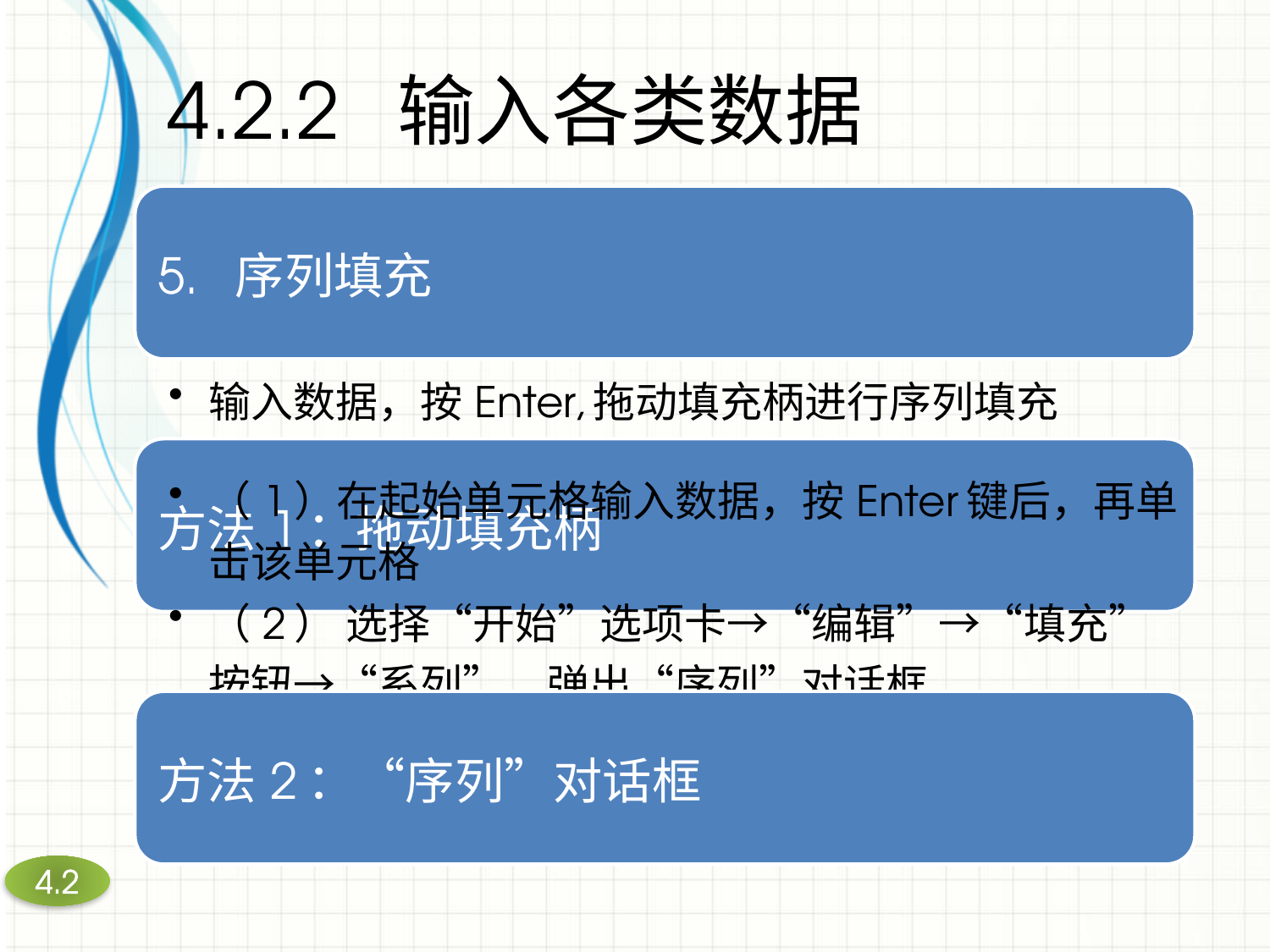

# 4.2.2  输入各类数据
方法1：拖动填充柄
输入数据，按Enter,拖动填充柄进行序列填充
方法2：“序列”对话框
（2） 选择“开始”选项卡→“编辑”→“填充”按钮→“系列”，弹出“序列”对话框
5.  序列填充